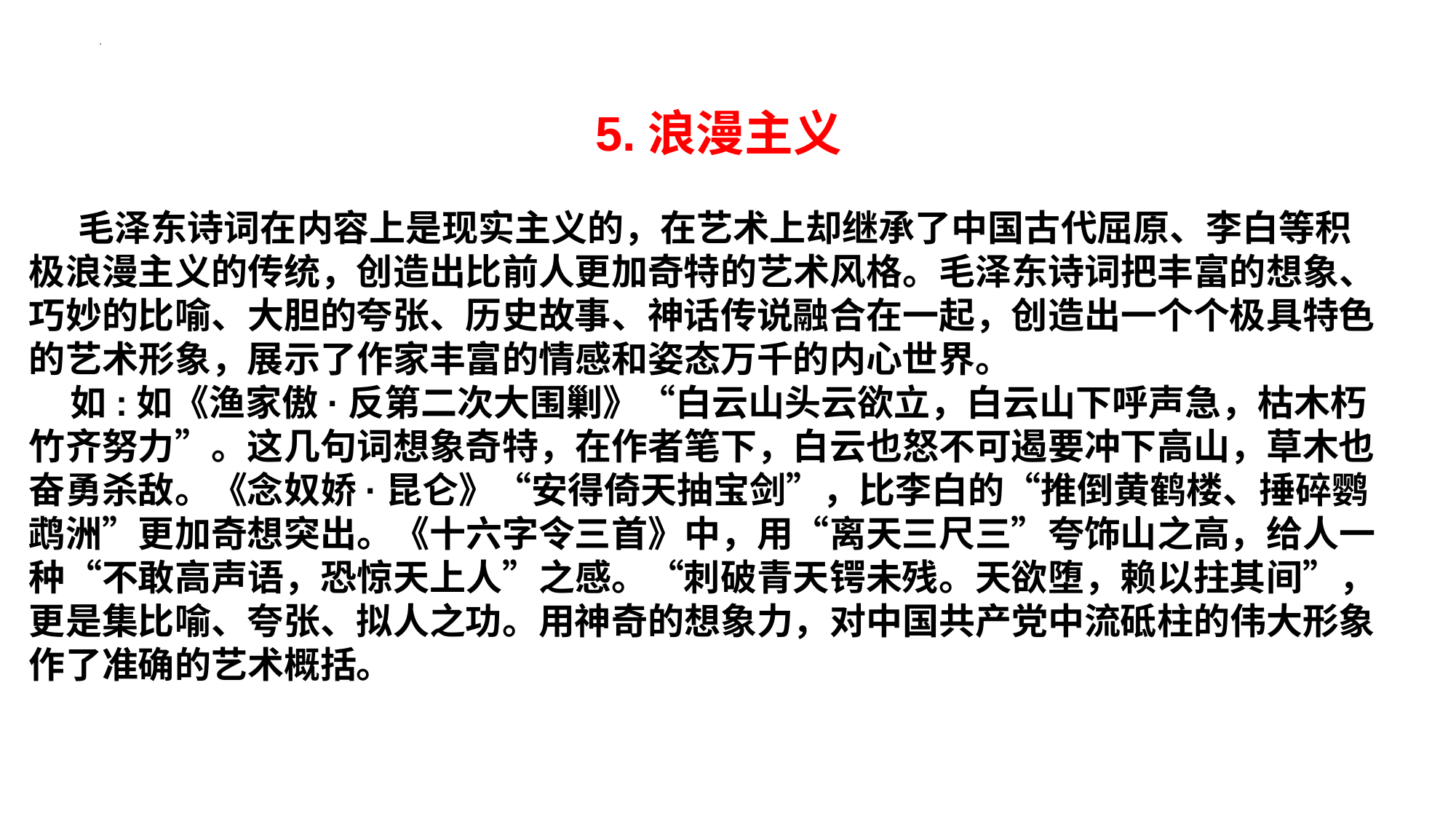

5.浪漫主义

    毛泽东诗词在内容上是现实主义的，在艺术上却继承了中国古代屈原、李白等积
极浪漫主义的传统，创造出比前人更加奇特的艺术风格。毛泽东诗词把丰富的想象、
巧妙的比喻、大胆的夸张、历史故事、神话传说融合在一起，创造出一个个极具特色
的艺术形象，展示了作家丰富的情感和姿态万千的内心世界。
    如:如《渔家傲·反第二次大围剿》“白云山头云欲立，白云山下呼声急，枯木朽
竹齐努力”。这几句词想象奇特，在作者笔下，白云也怒不可遏要冲下高山，草木也
奋勇杀敌。《念奴娇·昆仑》“安得倚天抽宝剑”，比李白的“推倒黄鹤楼、捶碎鹦
鹉洲”更加奇想突出。《十六字令三首》中，用“离天三尺三”夸饰山之高，给人一
种“不敢高声语，恐惊天上人”之感。“刺破青天锷未残。天欲堕，赖以拄其间”，
更是集比喻、夸张、拟人之功。用神奇的想象力，对中国共产党中流砥柱的伟大形象
作了准确的艺术概括。